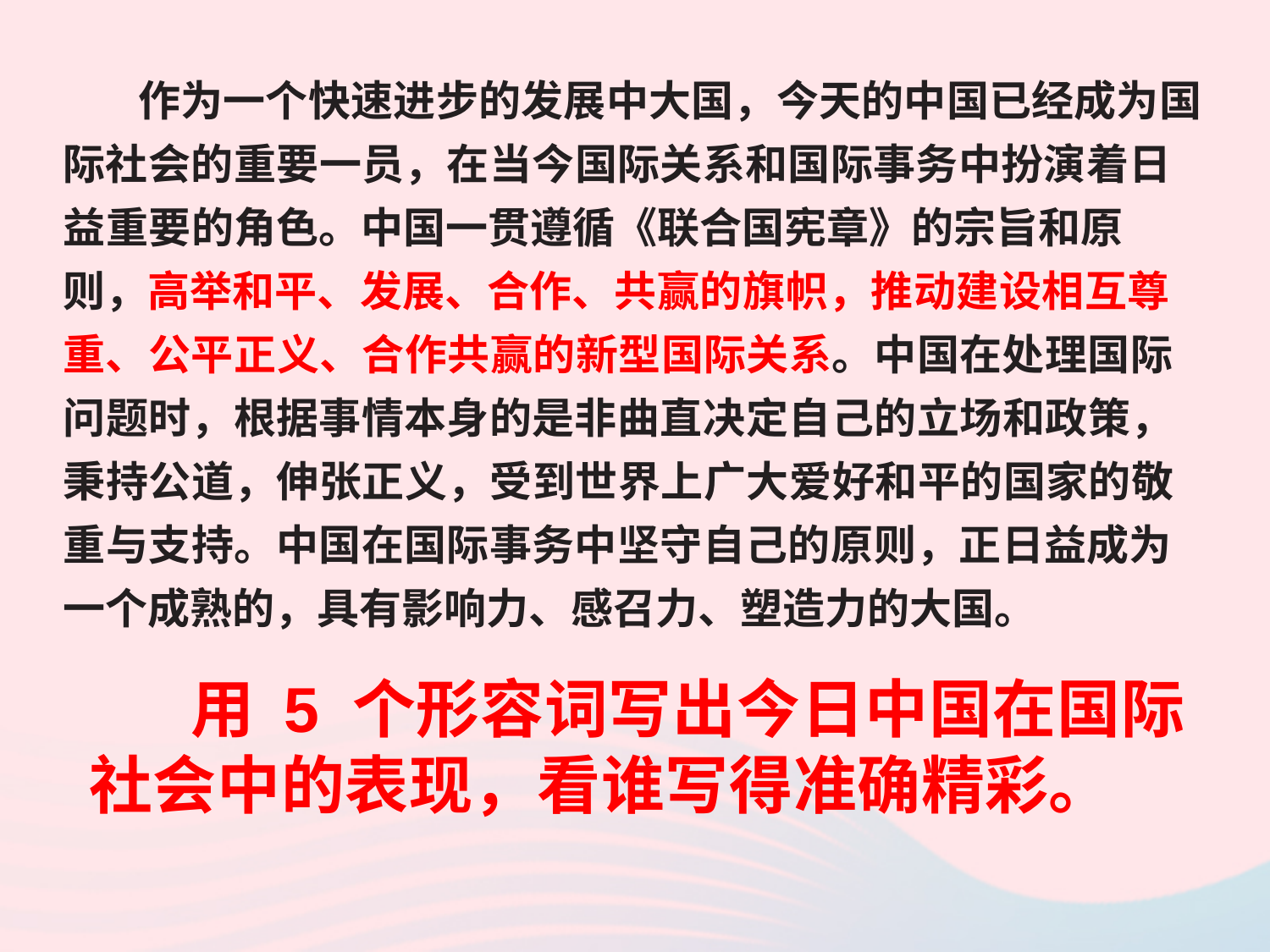

作为一个快速进步的发展中大国，今天的中国已经成为国际社会的重要一员，在当今国际关系和国际事务中扮演着日益重要的角色。中国一贯遵循《联合国宪章》的宗旨和原则，高举和平、发展、合作、共赢的旗帜，推动建设相互尊重、公平正义、合作共赢的新型国际关系。中国在处理国际问题时，根据事情本身的是非曲直决定自己的立场和政策，秉持公道，伸张正义，受到世界上广大爱好和平的国家的敬重与支持。中国在国际事务中坚守自己的原则，正日益成为一个成熟的，具有影响力、感召力、塑造力的大国。
      用 5 个形容词写出今日中国在国际社会中的表现，看谁写得准确精彩。